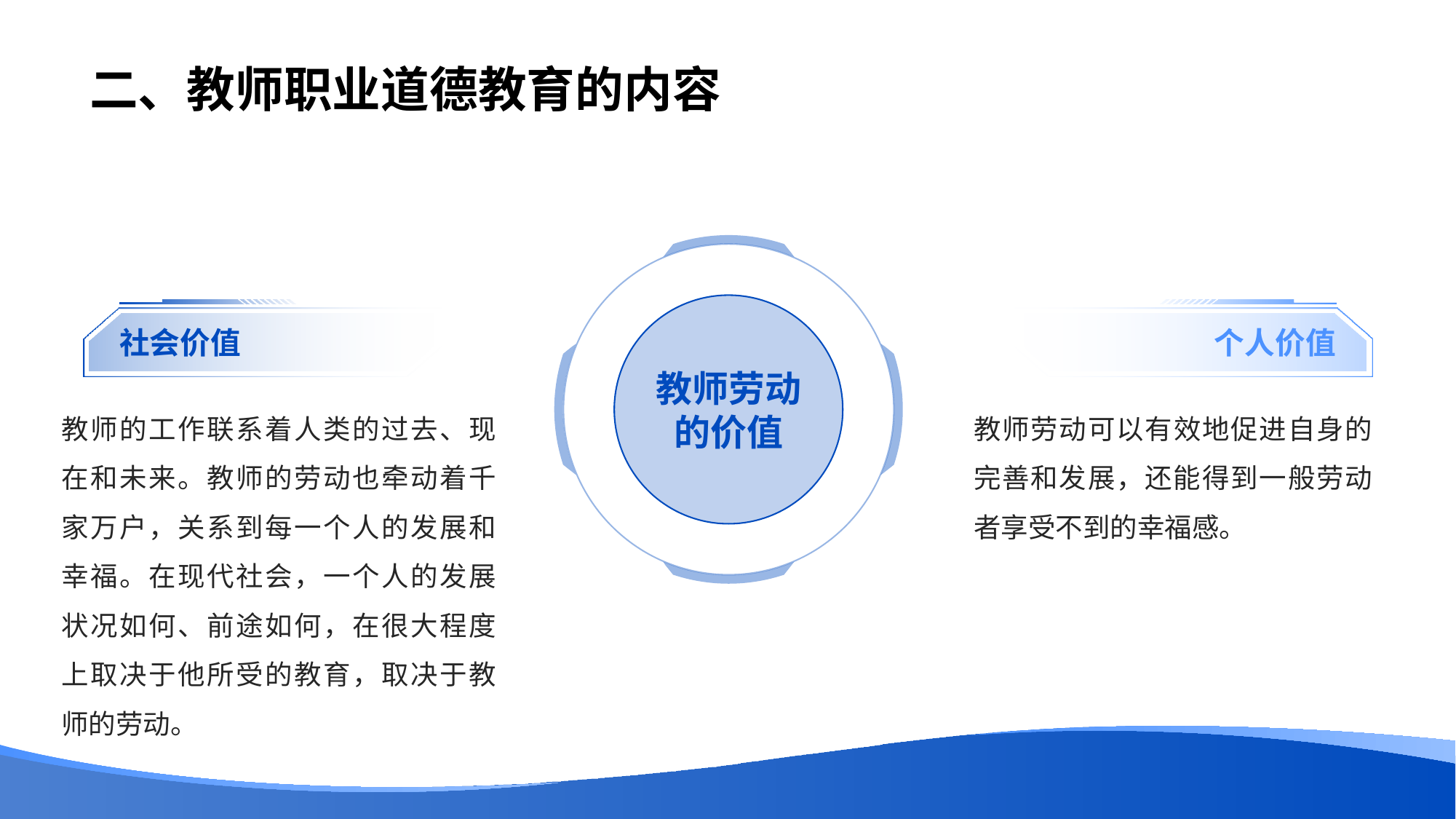

# 二、教师职业道德教育的内容

教师劳动的价值

社会价值
个人价值

教师的工作联系着人类的过去、现在和未来。教师的劳动也牵动着千家万户，关系到每一个人的发展和幸福。在现代社会，一个人的发展状况如何、前途如何，在很大程度上取决于他所受的教育，取决于教师的劳动。
教师劳动可以有效地促进自身的完善和发展，还能得到一般劳动者享受不到的幸福感。